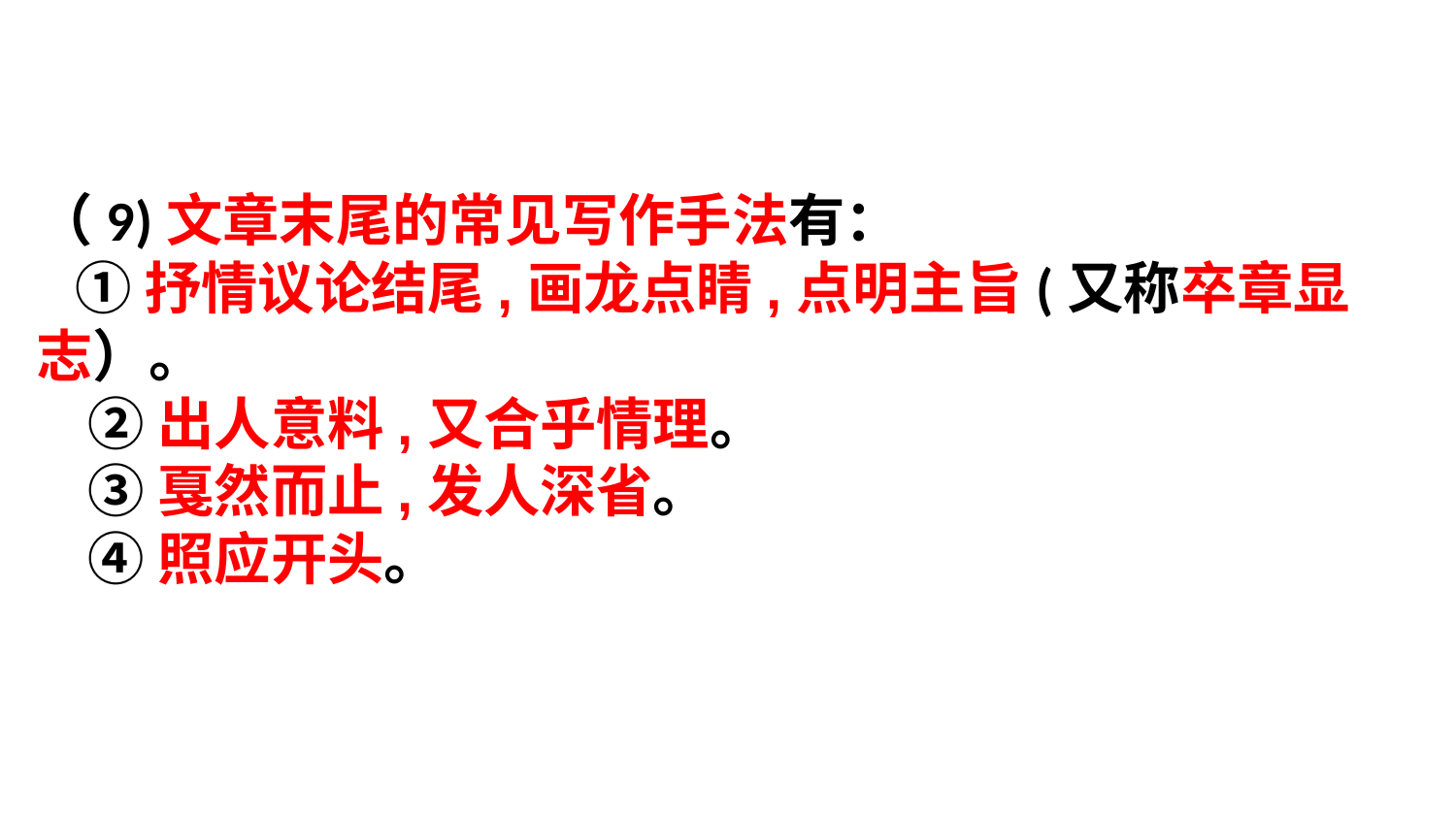

（9)文章末尾的常见写作手法有：
   ①抒情议论结尾,画龙点睛,点明主旨(又称卒章显志）。
    ②出人意料,又合乎情理。
    ③戛然而止,发人深省。
    ④照应开头。